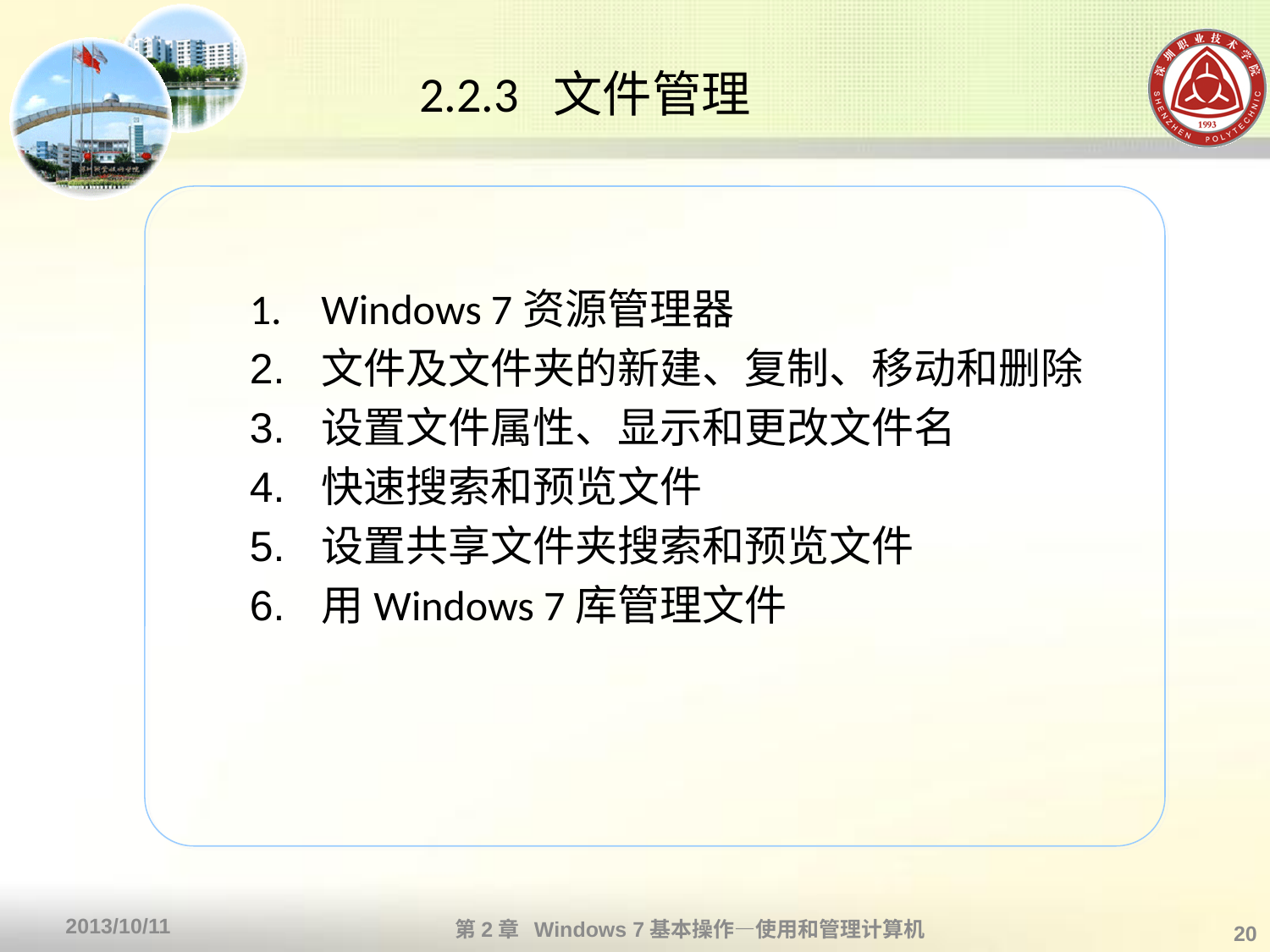

# 2.2.3  文件管理

Windows 7资源管理器
文件及文件夹的新建、复制、移动和删除
设置文件属性、显示和更改文件名
快速搜索和预览文件
设置共享文件夹搜索和预览文件
用Windows 7库管理文件
第2章  Windows 7基本操作—使用和管理计算机
2013/10/11
20